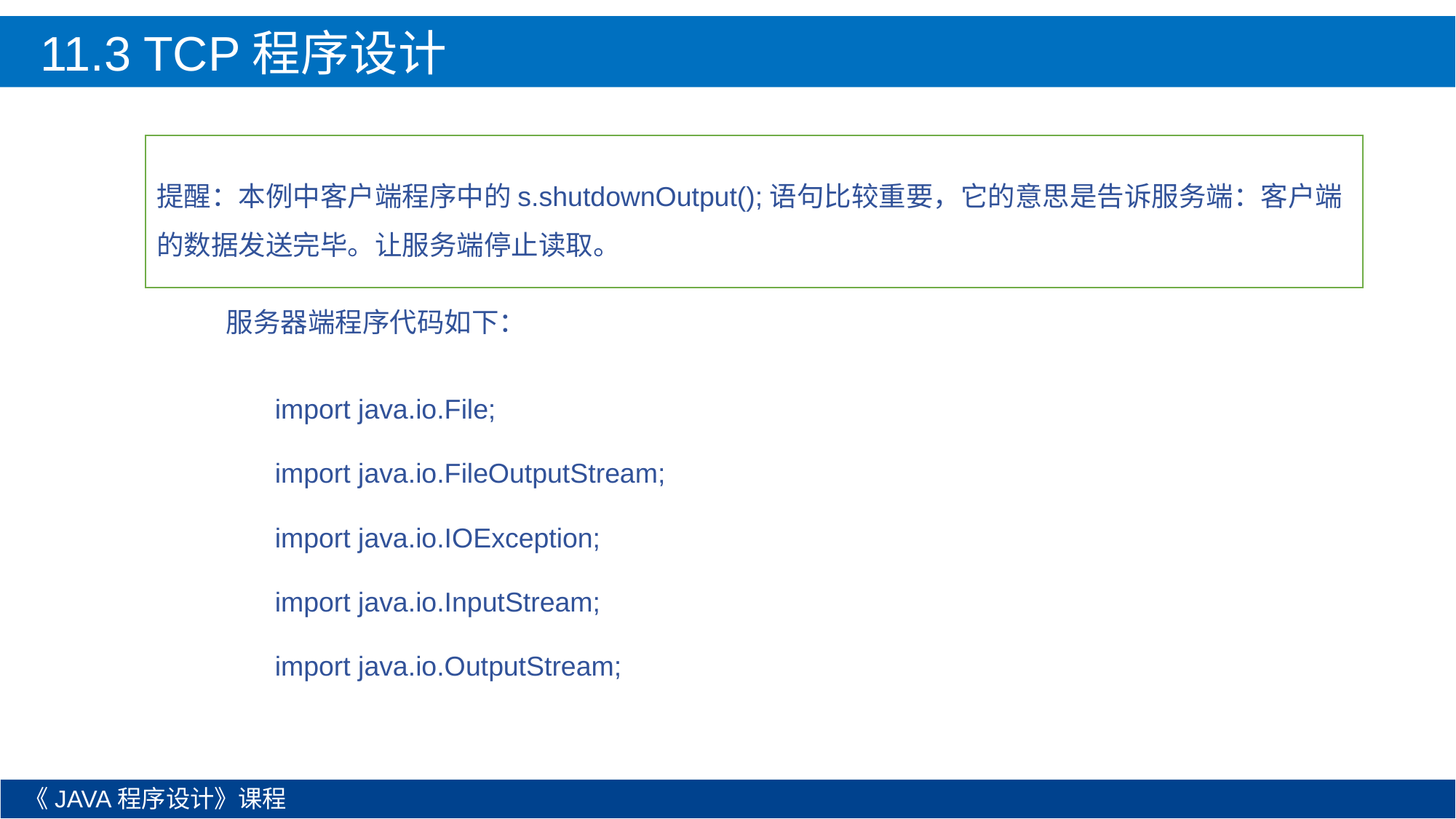

11.3 TCP程序设计
提醒：本例中客户端程序中的s.shutdownOutput();语句比较重要，它的意思是告诉服务端：客户端的数据发送完毕。让服务端停止读取。
服务器端程序代码如下：
import java.io.File;
import java.io.FileOutputStream;
import java.io.IOException;
import java.io.InputStream;
import java.io.OutputStream;
《JAVA程序设计》课程